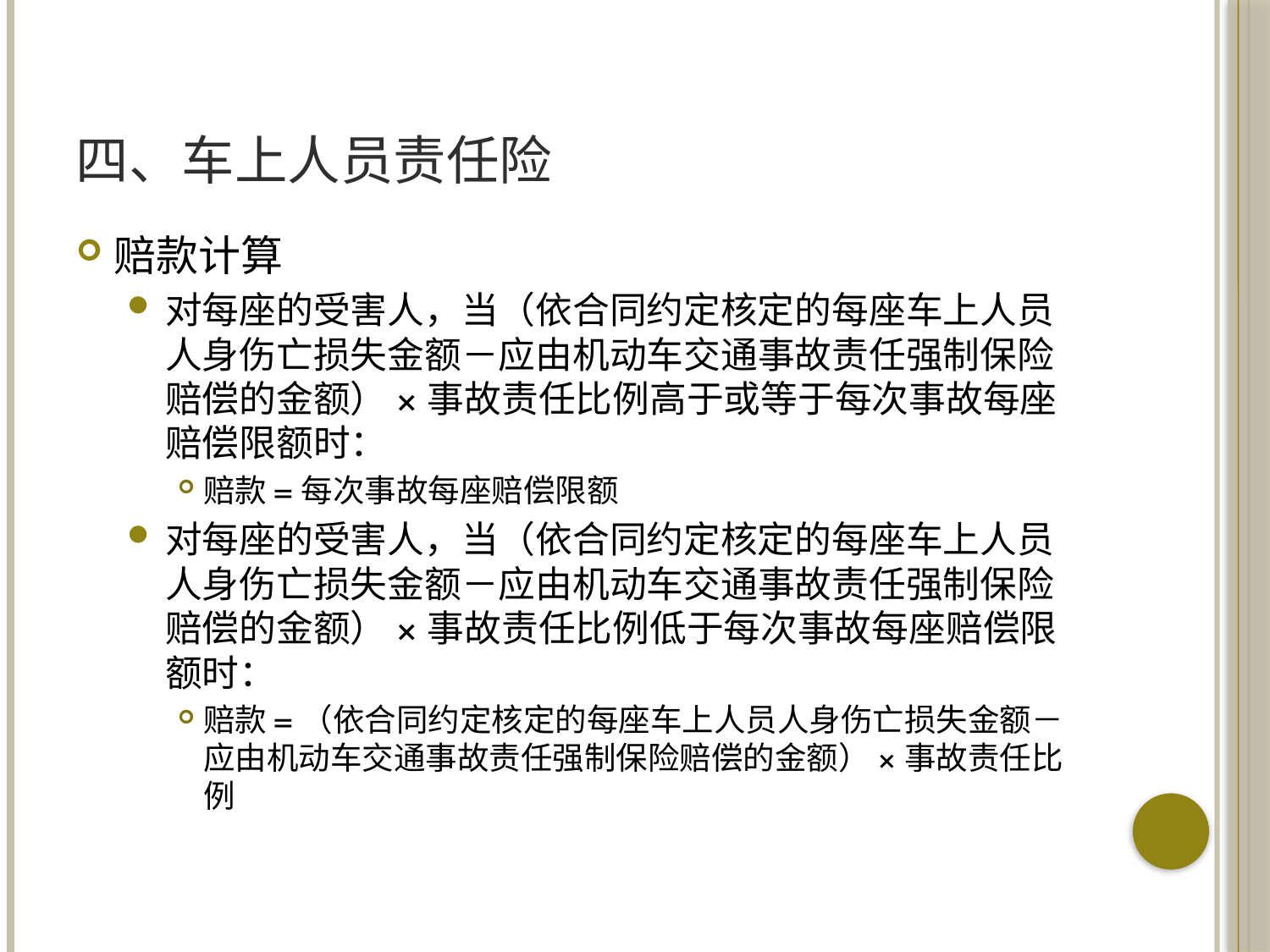

# 四、车上人员责任险
赔款计算
对每座的受害人，当（依合同约定核定的每座车上人员人身伤亡损失金额－应由机动车交通事故责任强制保险赔偿的金额）×事故责任比例高于或等于每次事故每座赔偿限额时：
赔款=每次事故每座赔偿限额
对每座的受害人，当（依合同约定核定的每座车上人员人身伤亡损失金额－应由机动车交通事故责任强制保险赔偿的金额）×事故责任比例低于每次事故每座赔偿限额时：
赔款=（依合同约定核定的每座车上人员人身伤亡损失金额－应由机动车交通事故责任强制保险赔偿的金额）×事故责任比例